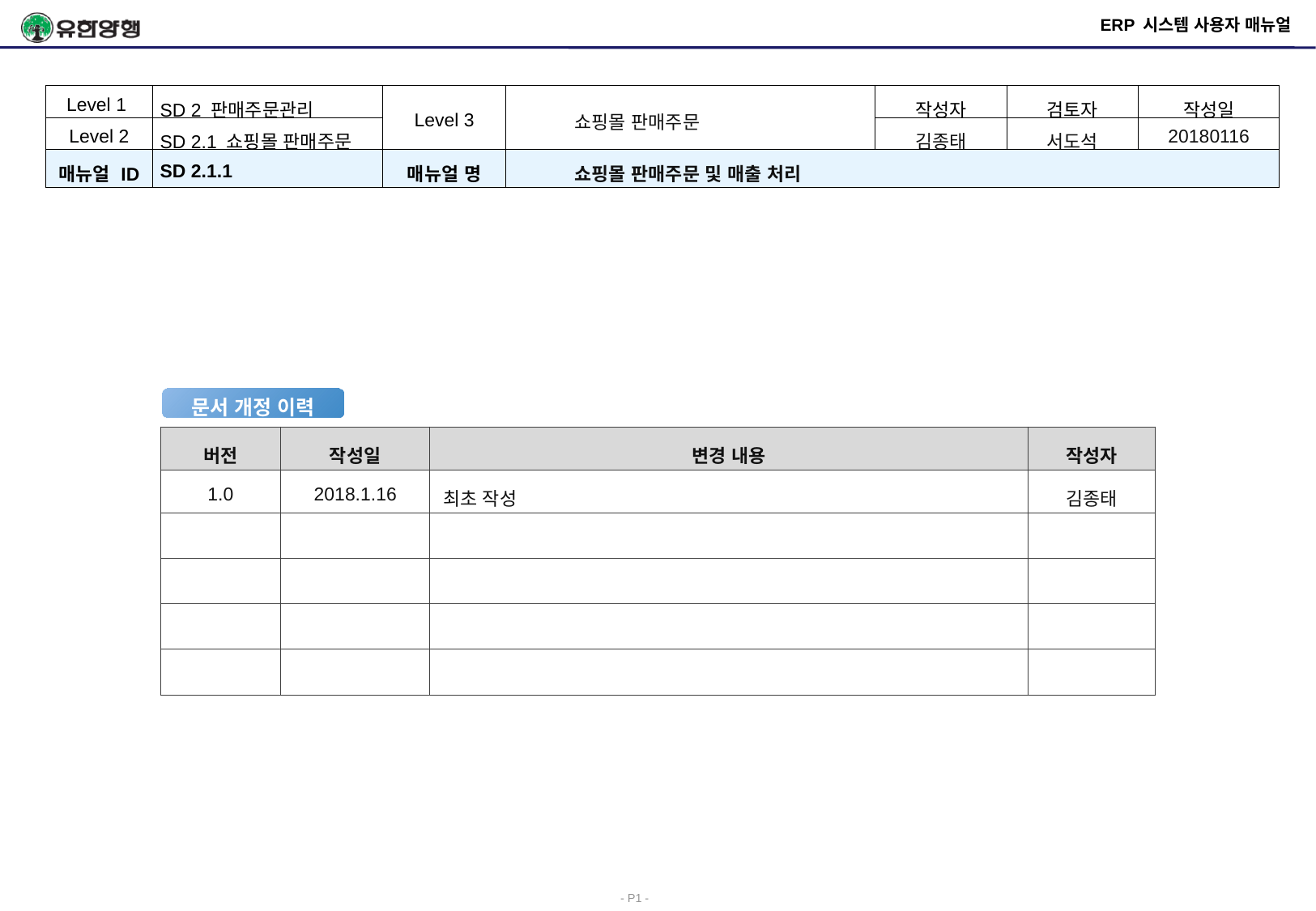

# ERP 시스템 사용자 매뉴얼
| Level 1 | SD 2 판매주문관리 | Level 3 | 쇼핑몰 판매주문 | 작성자 | 검토자 | 작성일 |
| --- | --- | --- | --- | --- | --- | --- |
| Level 2 | SD 2.1 쇼핑몰 판매주문 |  |  | 김종태 | 서도석 | 20180116 |
| 매뉴얼 ID | SD 2.1.1 | 매뉴얼 명 | 쇼핑몰 판매주문 및 매출 처리 |  |  |  |
문서 개정 이력
| 버전 | 작성일 | 변경 내용 | 작성자 |
| --- | --- | --- | --- |
| 1.0 | 2018.1.16 | 최초 작성 | 김종태 |
|  |  |  |  |
|  |  |  |  |
|  |  |  |  |
|  |  |  |  |